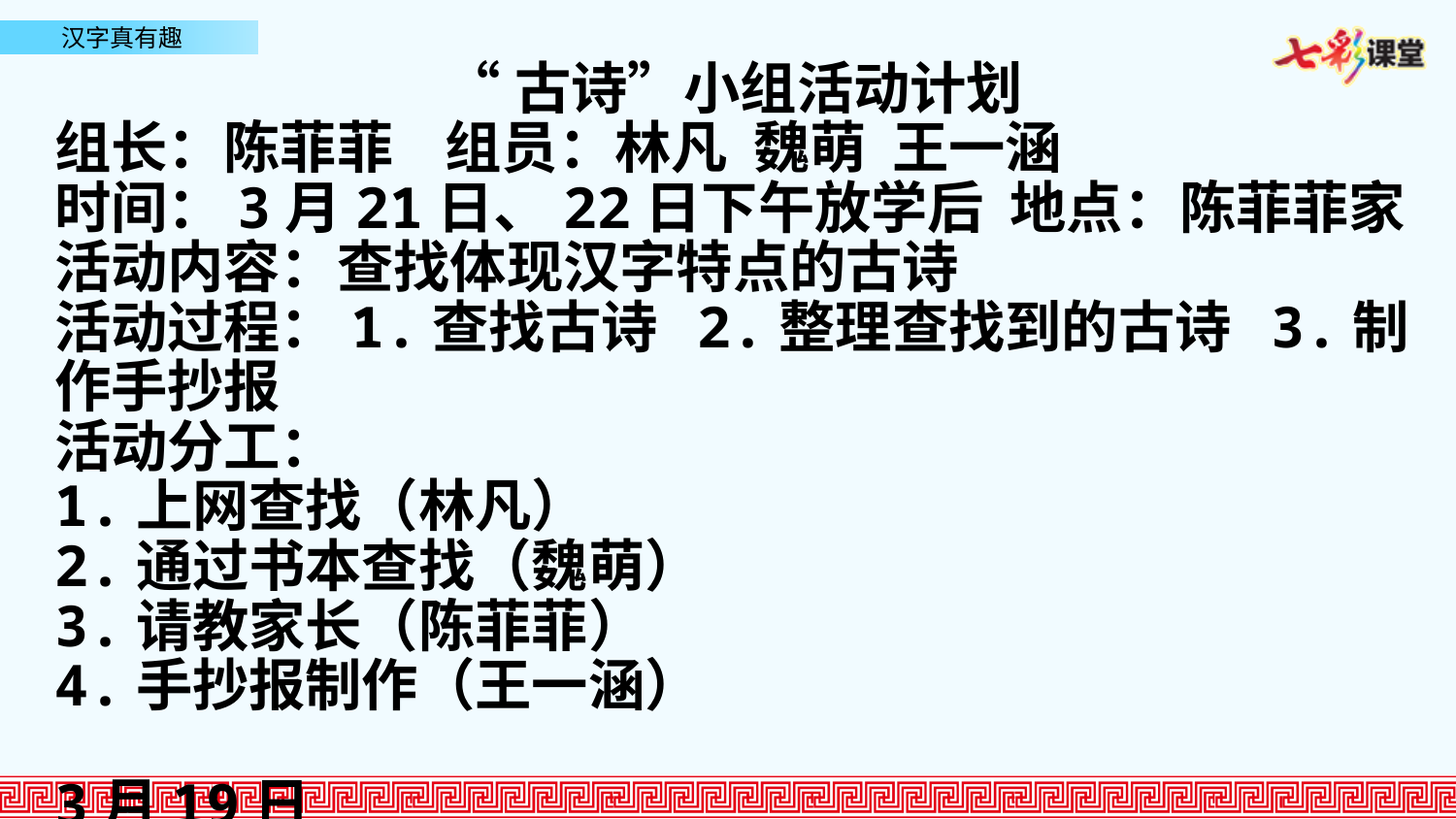

“古诗”小组活动计划
组长：陈菲菲    组员：林凡  魏萌  王一涵
时间：3月21日、22日下午放学后  地点：陈菲菲家
活动内容：查找体现汉字特点的古诗
活动过程：1.查找古诗  2.整理查找到的古诗  3.制作手抄报
活动分工：
1.上网查找（林凡）
2.通过书本查找（魏萌）
3.请教家长（陈菲菲）
4.手抄报制作（王一涵）
                                        3月19日